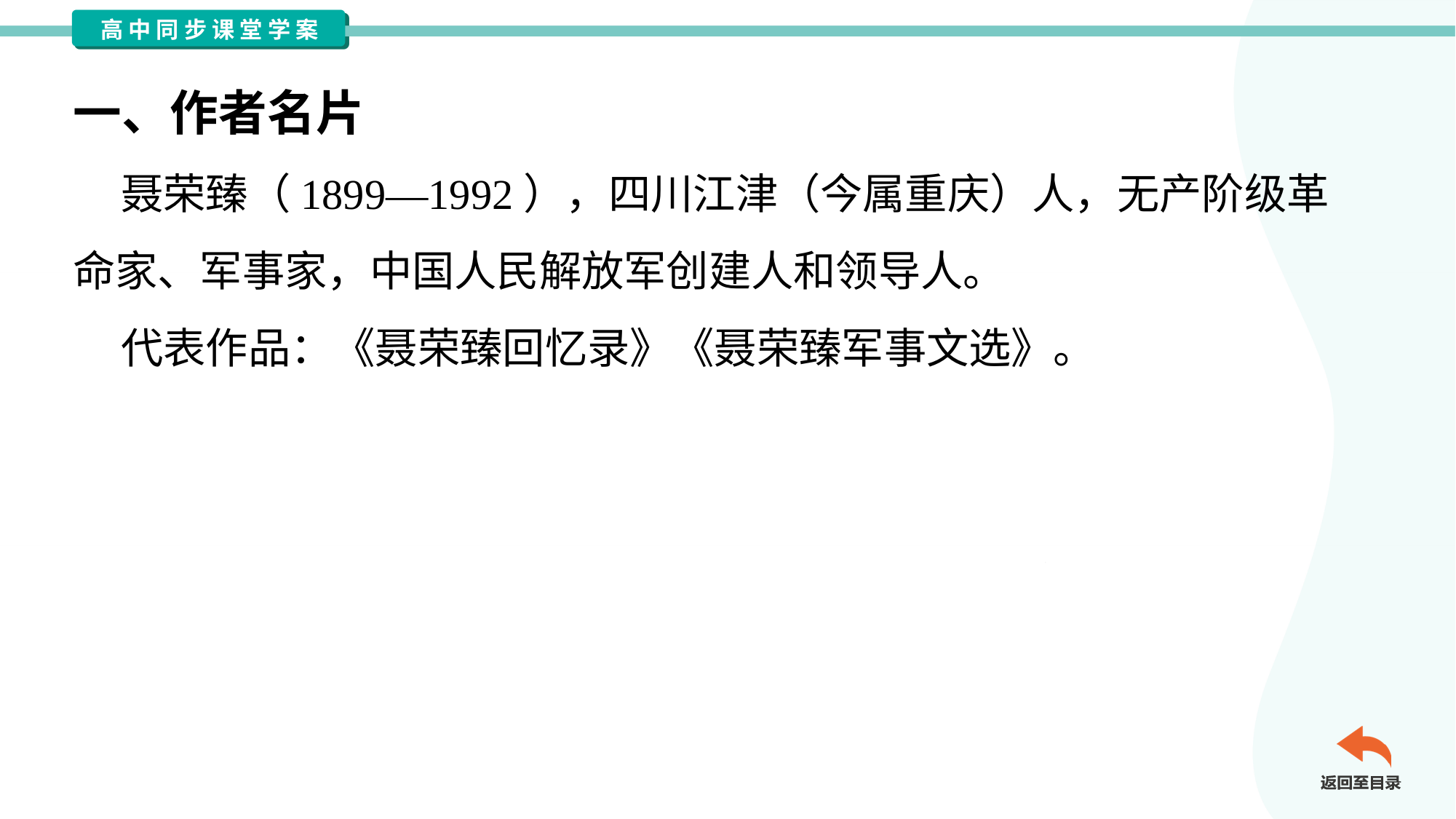

一、作者名片
    聂荣臻（1899—1992），四川江津（今属重庆）人，无产阶级革
命家、军事家，中国人民解放军创建人和领导人。
    代表作品：《聂荣臻回忆录》《聂荣臻军事文选》。